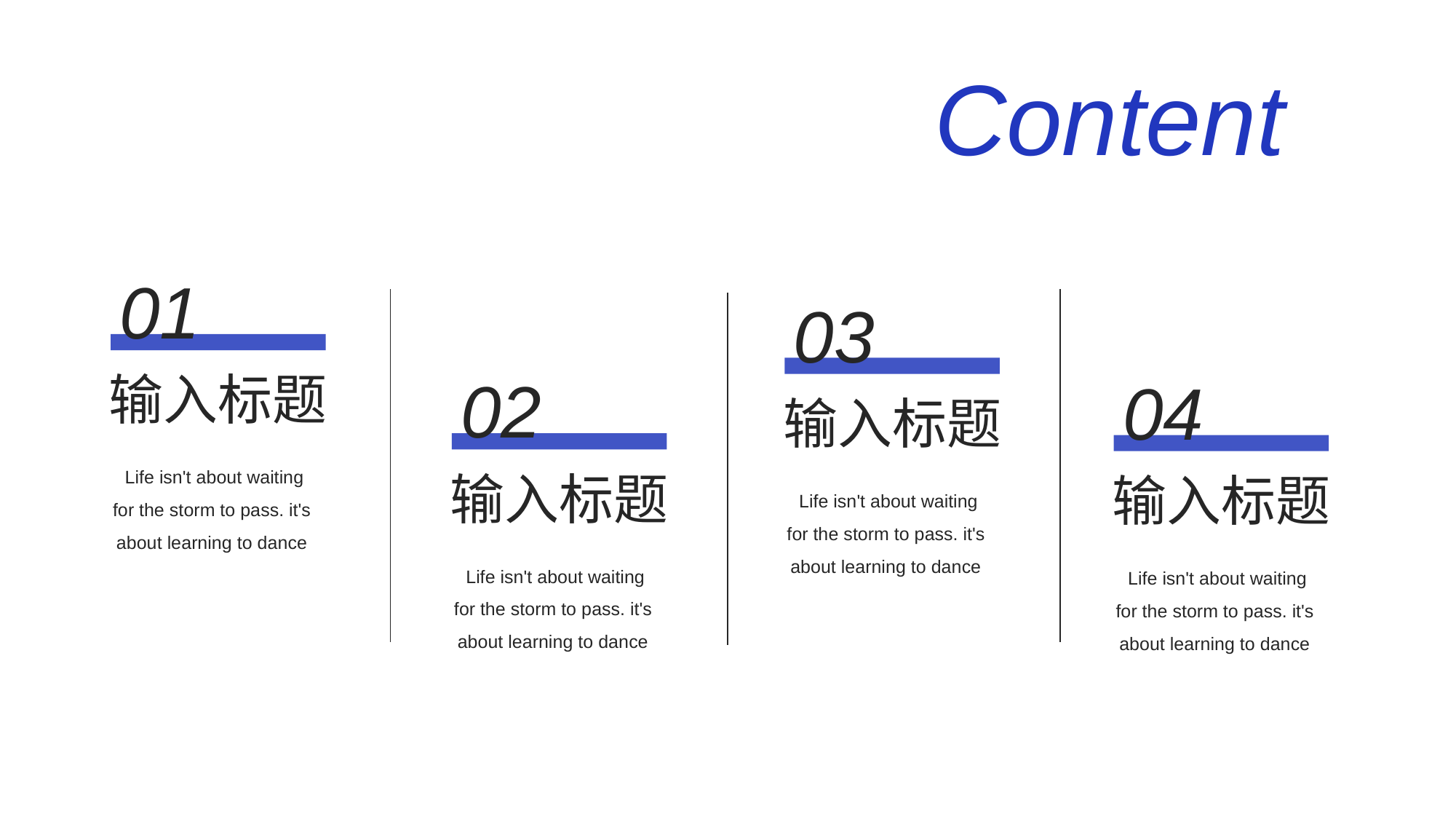

Content
01
03

输入标题
02
04
输入标题

 Life isn't about waiting for the storm to pass. it's about learning to dance
输入标题
输入标题
 Life isn't about waiting for the storm to pass. it's about learning to dance
 Life isn't about waiting for the storm to pass. it's about learning to dance
 Life isn't about waiting for the storm to pass. it's about learning to dance